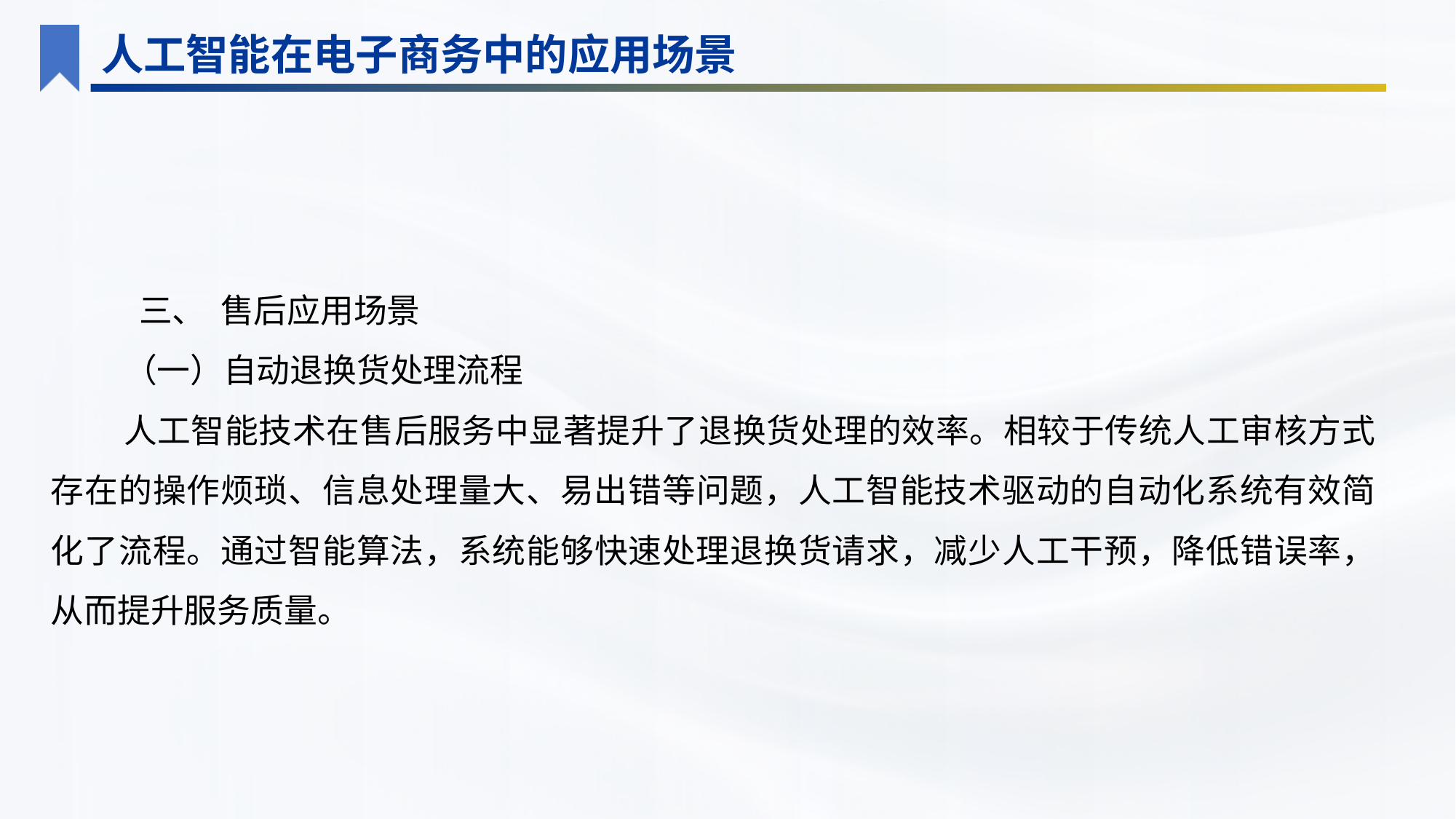

人工智能在电子商务中的应用场景
 三、  售后应用场景
（一）自动退换货处理流程
人工智能技术在售后服务中显著提升了退换货处理的效率。相较于传统人工审核方式存在的操作烦琐、信息处理量大、易出错等问题，人工智能技术驱动的自动化系统有效简化了流程。通过智能算法，系统能够快速处理退换货请求，减少人工干预，降低错误率，从而提升服务质量。